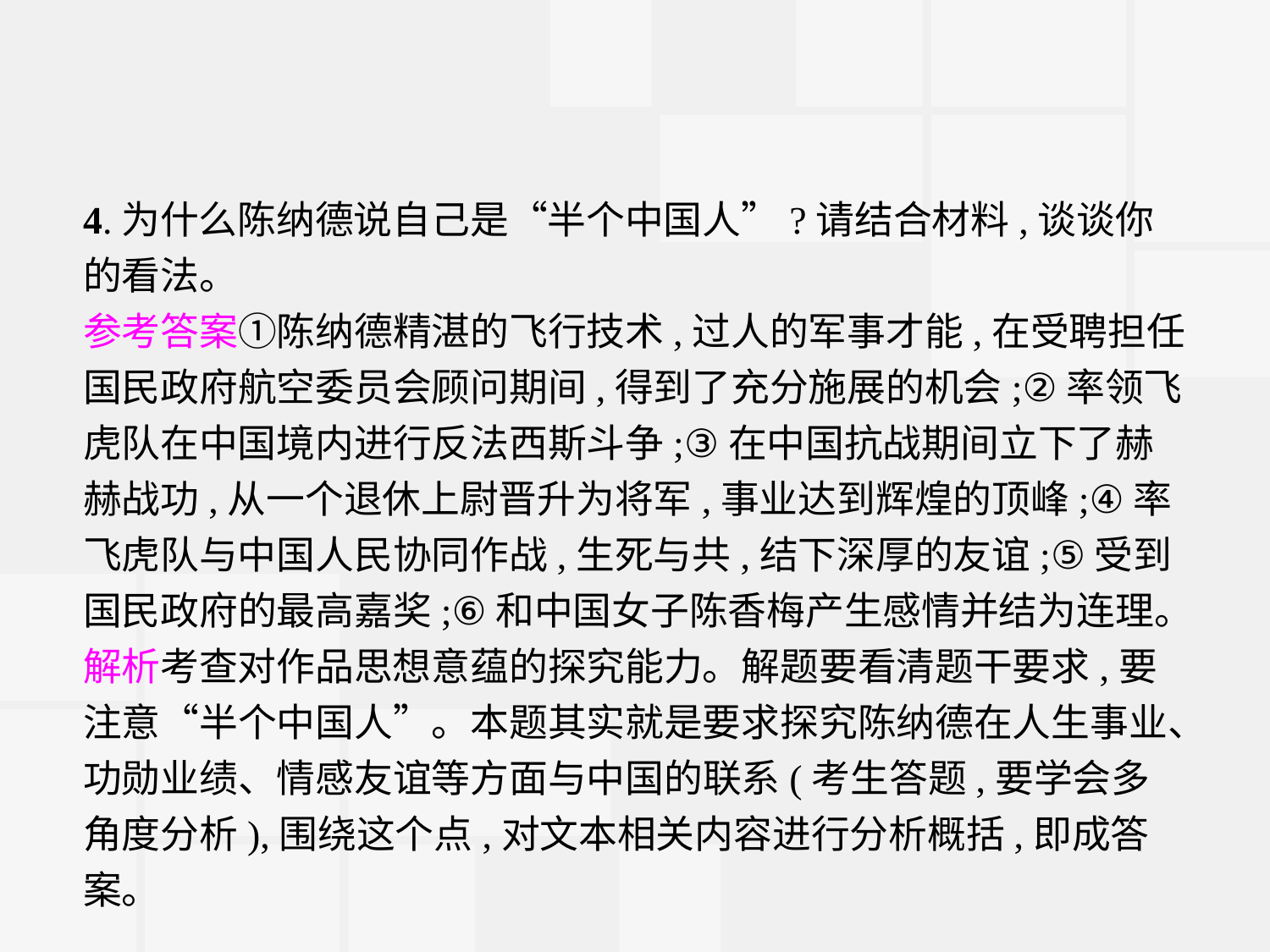

4.为什么陈纳德说自己是“半个中国人”?请结合材料,谈谈你的看法。
参考答案①陈纳德精湛的飞行技术,过人的军事才能,在受聘担任国民政府航空委员会顾问期间,得到了充分施展的机会;②率领飞虎队在中国境内进行反法西斯斗争;③在中国抗战期间立下了赫赫战功,从一个退休上尉晋升为将军,事业达到辉煌的顶峰;④率飞虎队与中国人民协同作战,生死与共,结下深厚的友谊;⑤受到国民政府的最高嘉奖;⑥和中国女子陈香梅产生感情并结为连理。
解析考查对作品思想意蕴的探究能力。解题要看清题干要求,要注意“半个中国人”。本题其实就是要求探究陈纳德在人生事业、功勋业绩、情感友谊等方面与中国的联系(考生答题,要学会多角度分析),围绕这个点,对文本相关内容进行分析概括,即成答案。